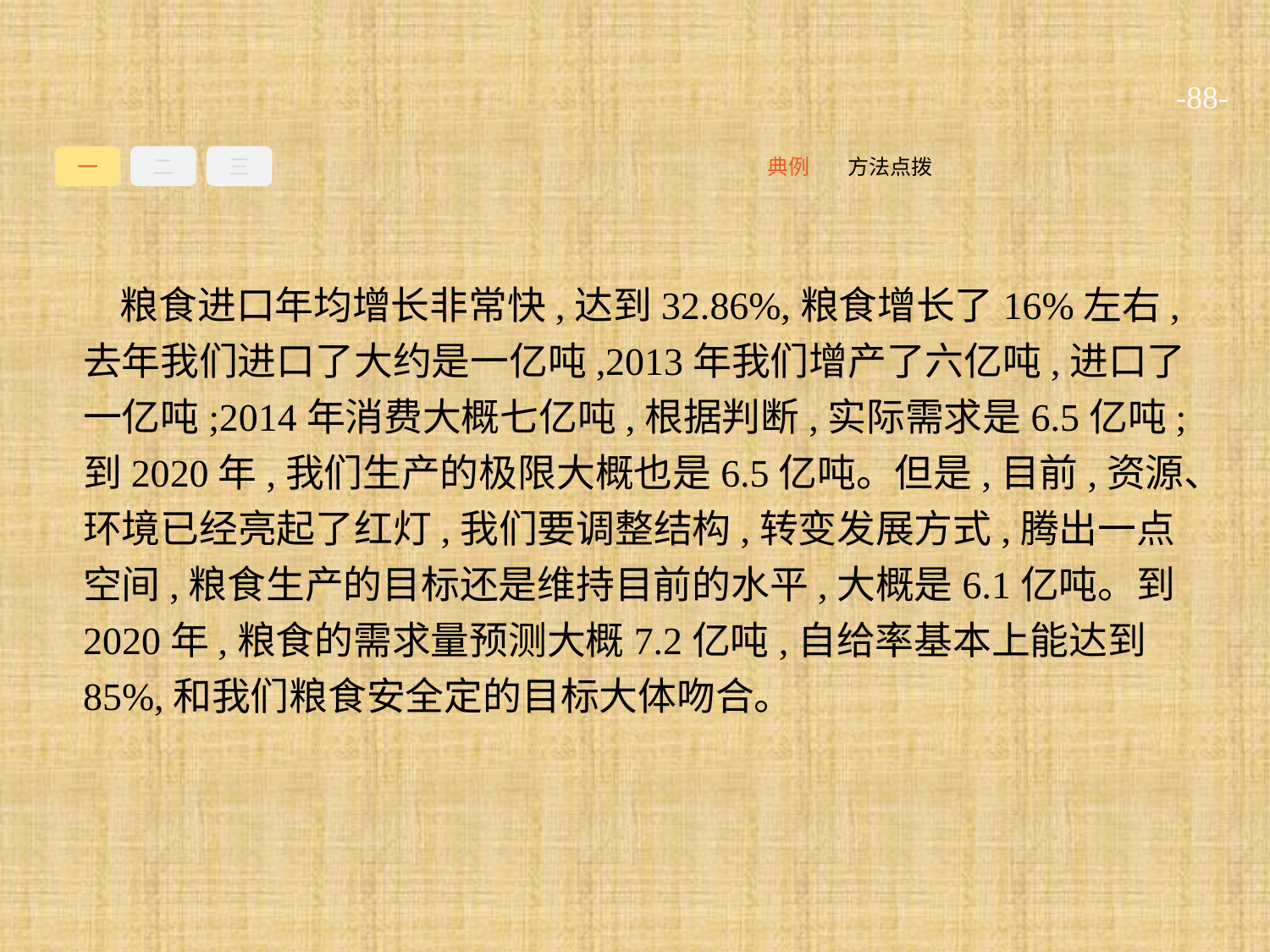

-88-
一
二
三
方法点拨
典例
粮食进口年均增长非常快,达到32.86%,粮食增长了16%左右,去年我们进口了大约是一亿吨,2013年我们增产了六亿吨,进口了一亿吨;2014年消费大概七亿吨,根据判断,实际需求是6.5亿吨;到2020年,我们生产的极限大概也是6.5亿吨。但是,目前,资源、环境已经亮起了红灯,我们要调整结构,转变发展方式,腾出一点空间,粮食生产的目标还是维持目前的水平,大概是6.1亿吨。到2020年,粮食的需求量预测大概7.2亿吨,自给率基本上能达到85%,和我们粮食安全定的目标大体吻合。